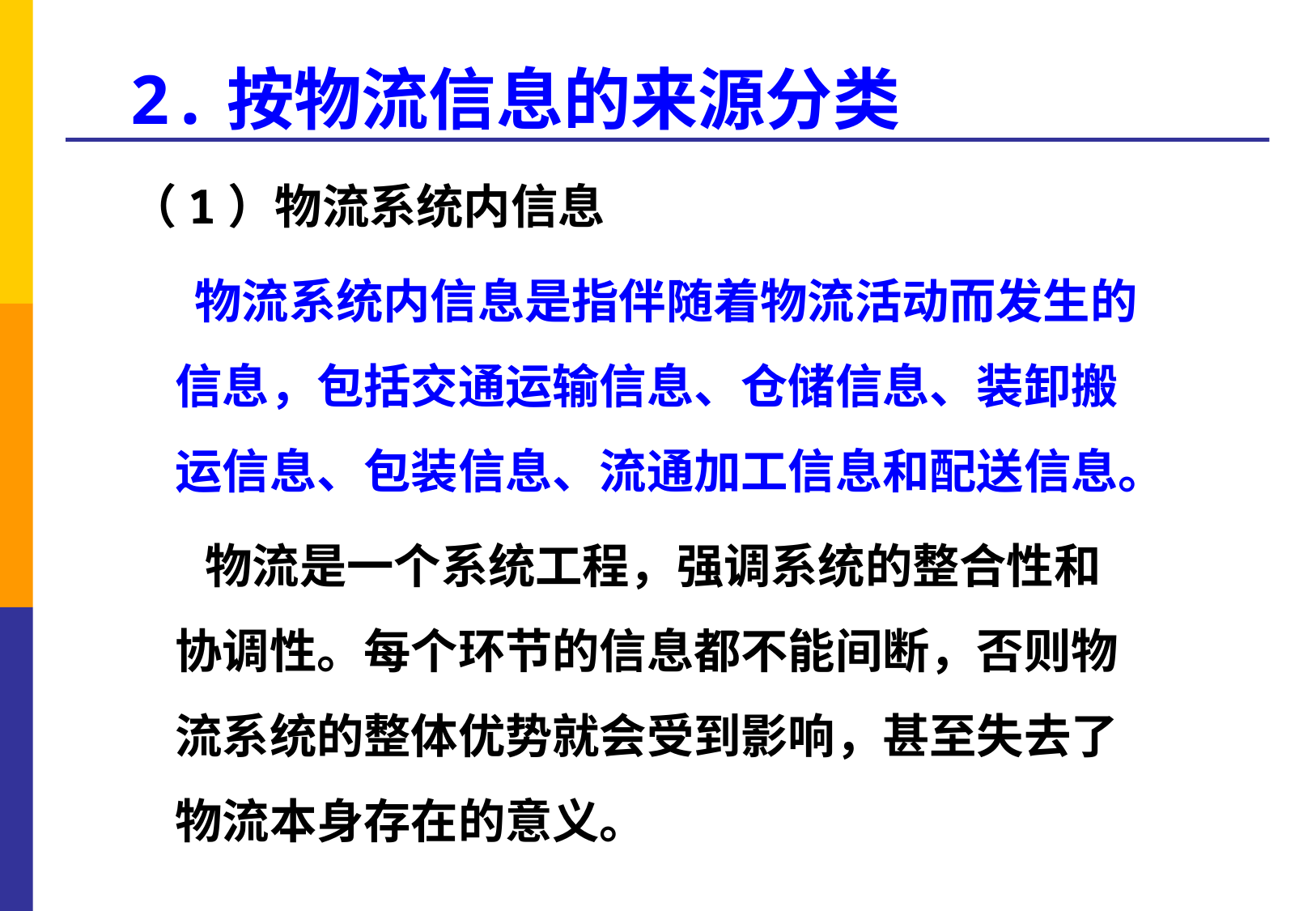

2.按物流信息的来源分类
（1）物流系统内信息
     物流系统内信息是指伴随着物流活动而发生的信息，包括交通运输信息、仓储信息、装卸搬运信息、包装信息、流通加工信息和配送信息。
      物流是一个系统工程，强调系统的整合性和协调性。每个环节的信息都不能间断，否则物流系统的整体优势就会受到影响，甚至失去了物流本身存在的意义。